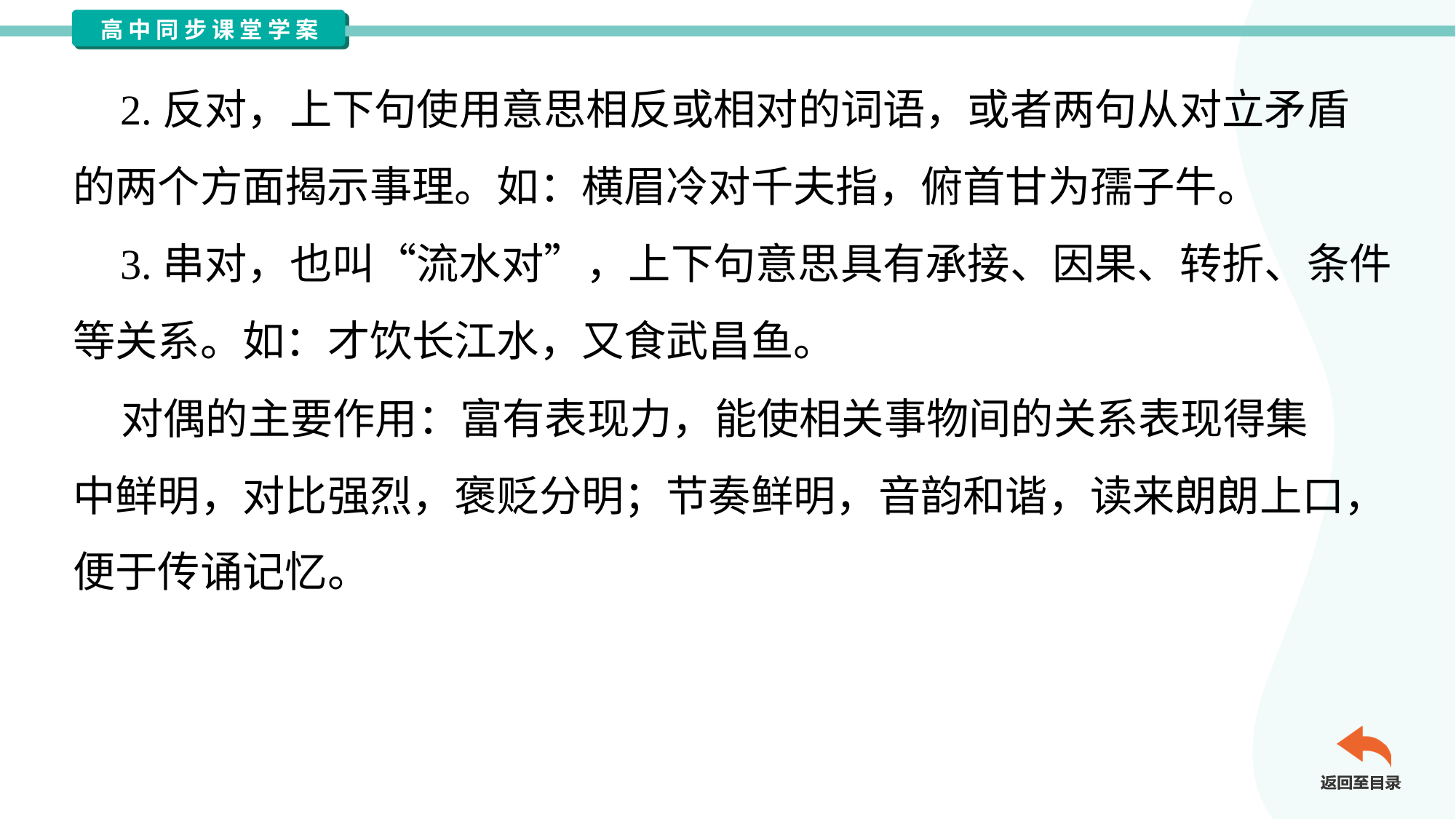

2.反对，上下句使用意思相反或相对的词语，或者两句从对立矛盾
的两个方面揭示事理。如：横眉冷对千夫指，俯首甘为孺子牛。
    3.串对，也叫“流水对”，上下句意思具有承接、因果、转折、条件
等关系。如：才饮长江水，又食武昌鱼。
    对偶的主要作用：富有表现力，能使相关事物间的关系表现得集
中鲜明，对比强烈，褒贬分明；节奏鲜明，音韵和谐，读来朗朗上口，
便于传诵记忆。#2.1.5